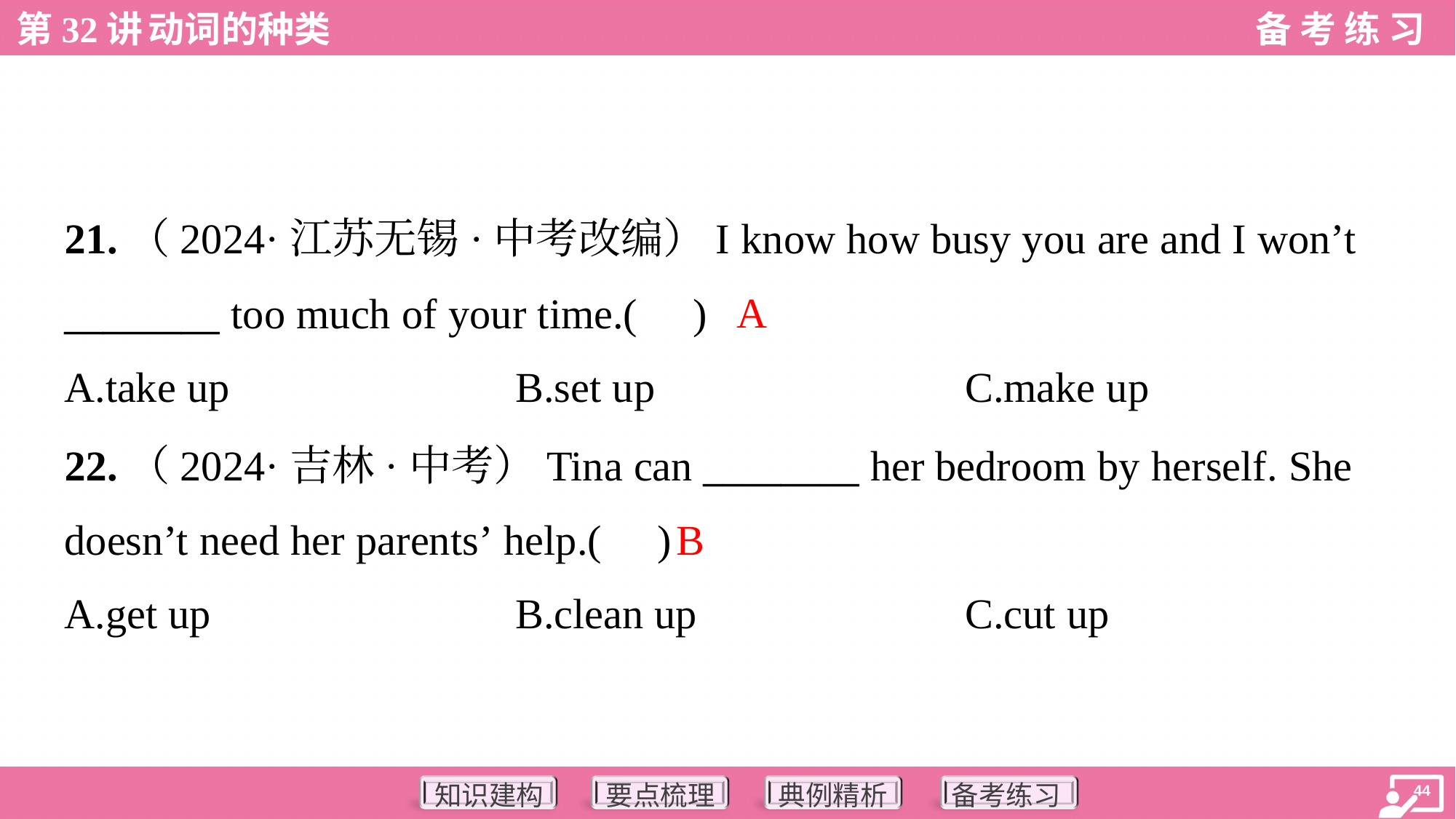

21.（2024·江苏无锡·中考改编）I know how busy you are and I won’t
________ too much of your time.(     )
A
A.take up	B.set up	C.make up
22.（2024·吉林·中考）Tina can ________ her bedroom by herself. She
doesn’t need her parents’ help.(     )
B
A.get up	B.clean up	C.cut up